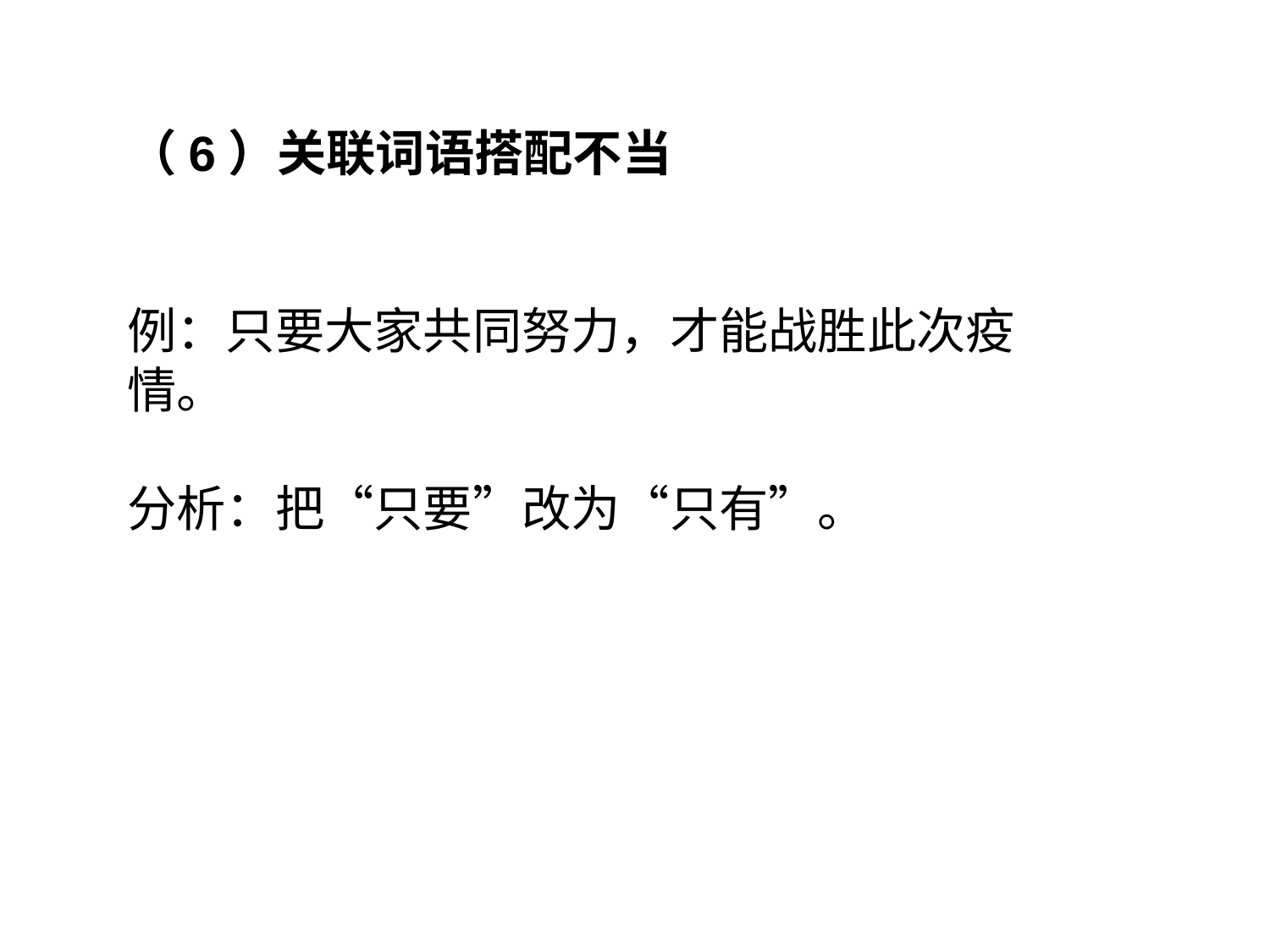

（6）关联词语搭配不当

例：只要大家共同努力，才能战胜此次疫情。

分析：把“只要”改为“只有”。